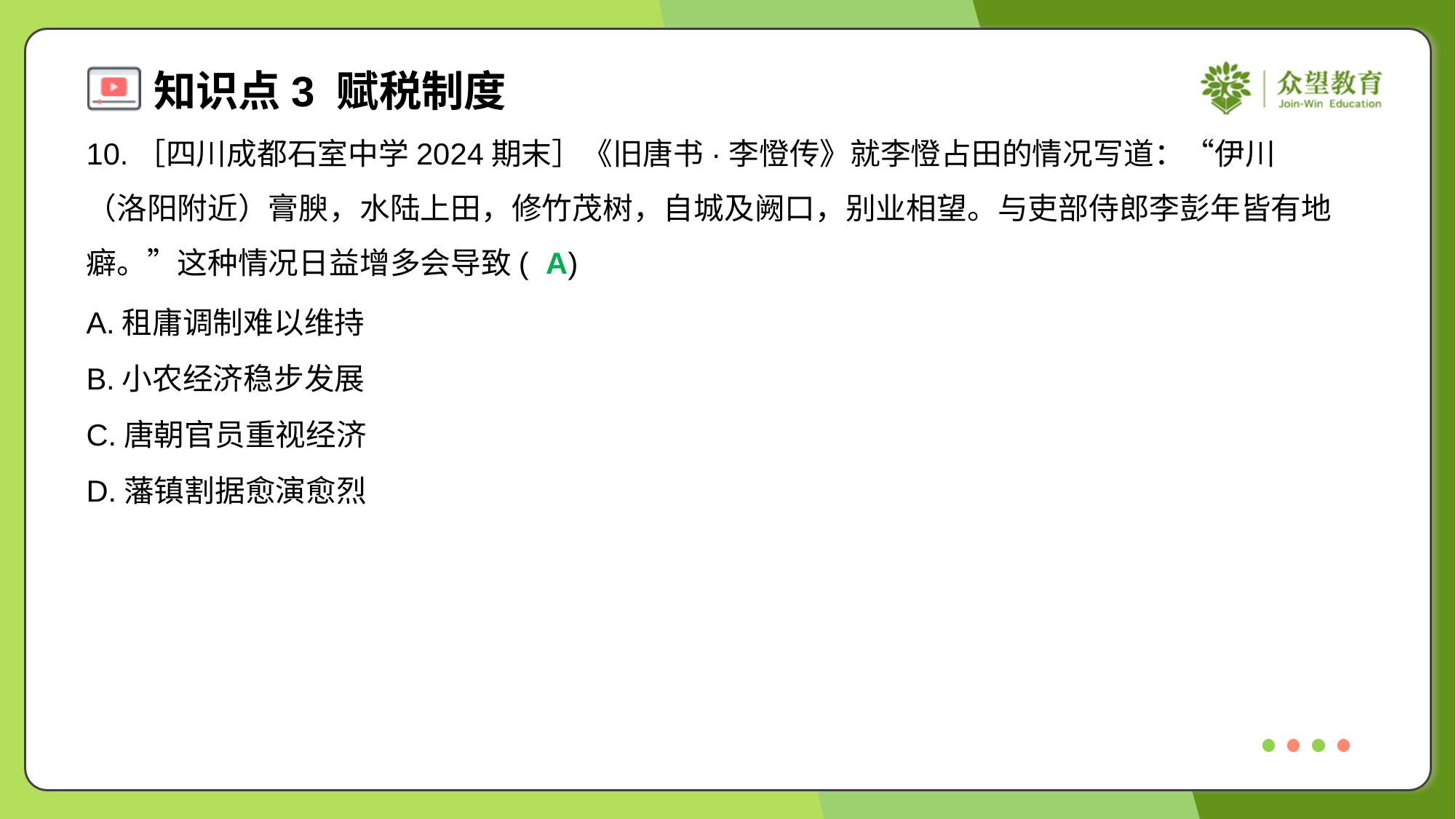

10.［四川成都石室中学2024期末］《旧唐书·李憕传》就李憕占田的情况写道：“伊川
（洛阳附近）膏腴，水陆上田，修竹茂树，自城及阙口，别业相望。与吏部侍郎李彭年皆有地
癖。”这种情况日益增多会导致(     )
A
A.租庸调制难以维持
B.小农经济稳步发展
C.唐朝官员重视经济
D.藩镇割据愈演愈烈